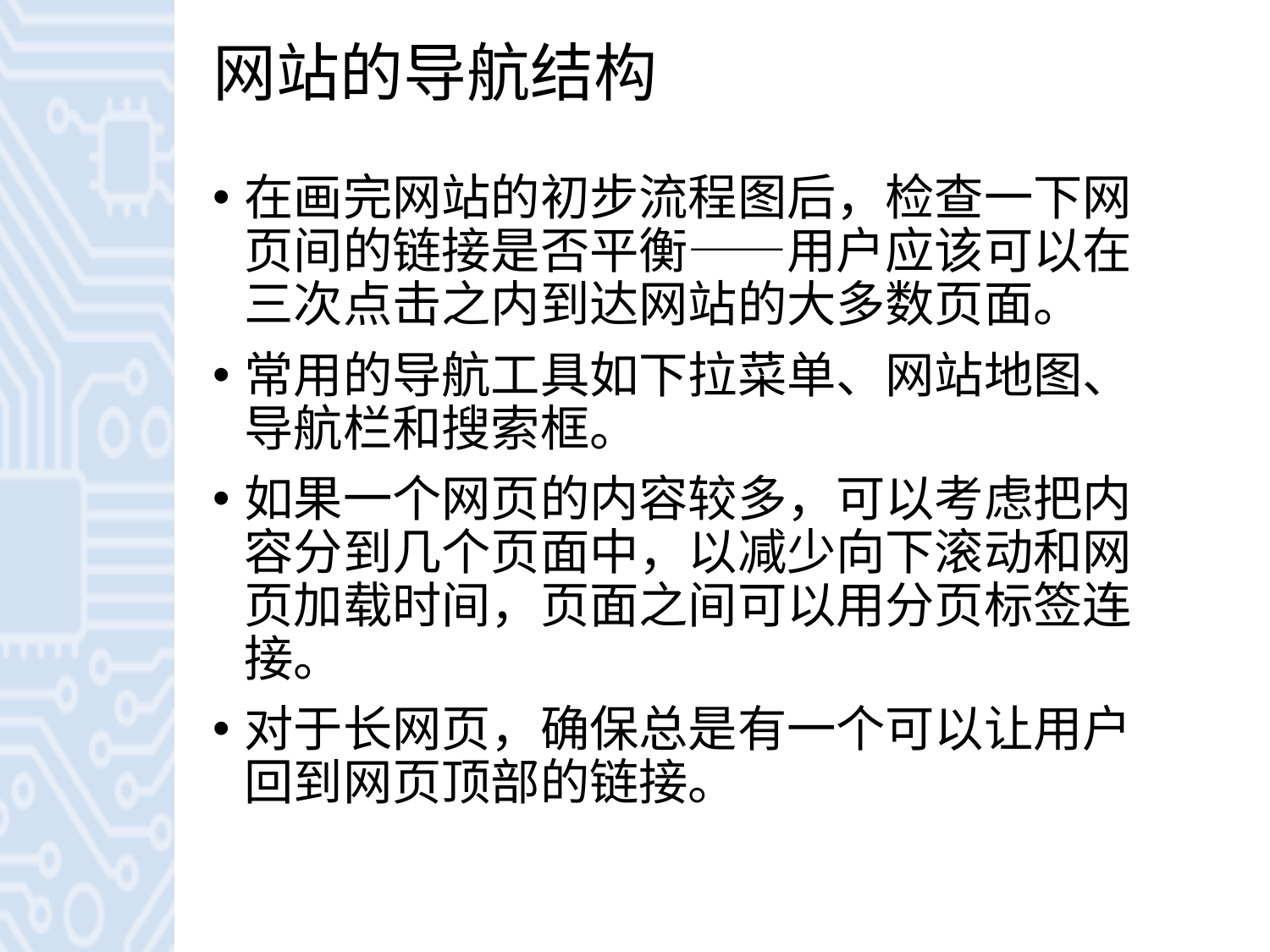

# 网站的导航结构
在画完网站的初步流程图后，检查一下网页间的链接是否平衡——用户应该可以在三次点击之内到达网站的大多数页面。
常用的导航工具如下拉菜单、网站地图、导航栏和搜索框。
如果一个网页的内容较多，可以考虑把内容分到几个页面中，以减少向下滚动和网页加载时间，页面之间可以用分页标签连接。
对于长网页，确保总是有一个可以让用户回到网页顶部的链接。